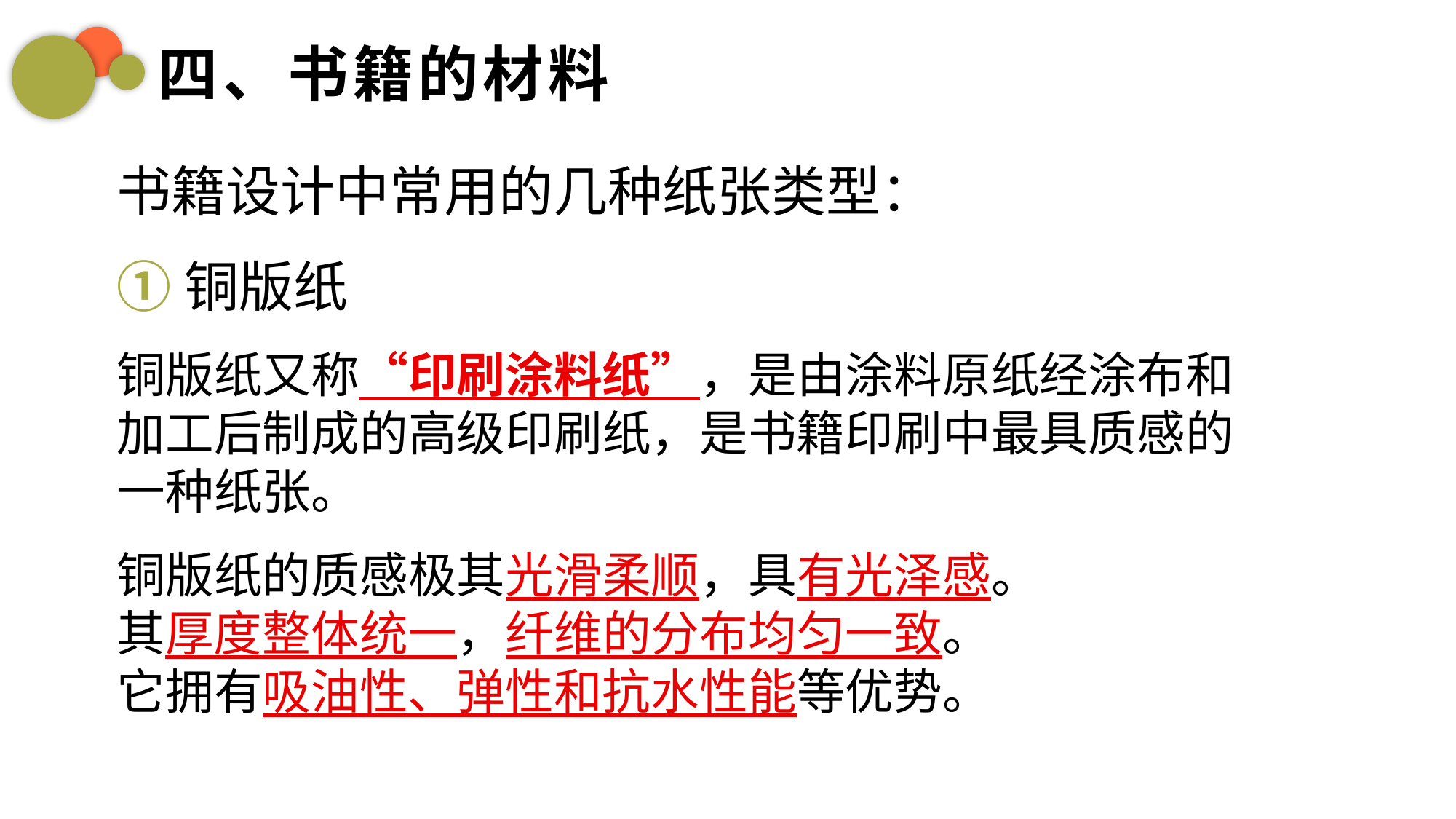

四、书籍的材料
书籍设计中常用的几种纸张类型：
①铜版纸
铜版纸又称“印刷涂料纸”，是由涂料原纸经涂布和加工后制成的高级印刷纸，是书籍印刷中最具质感的一种纸张。
铜版纸的质感极其光滑柔顺，具有光泽感。
其厚度整体统一，纤维的分布均匀一致。
它拥有吸油性、弹性和抗水性能等优势。